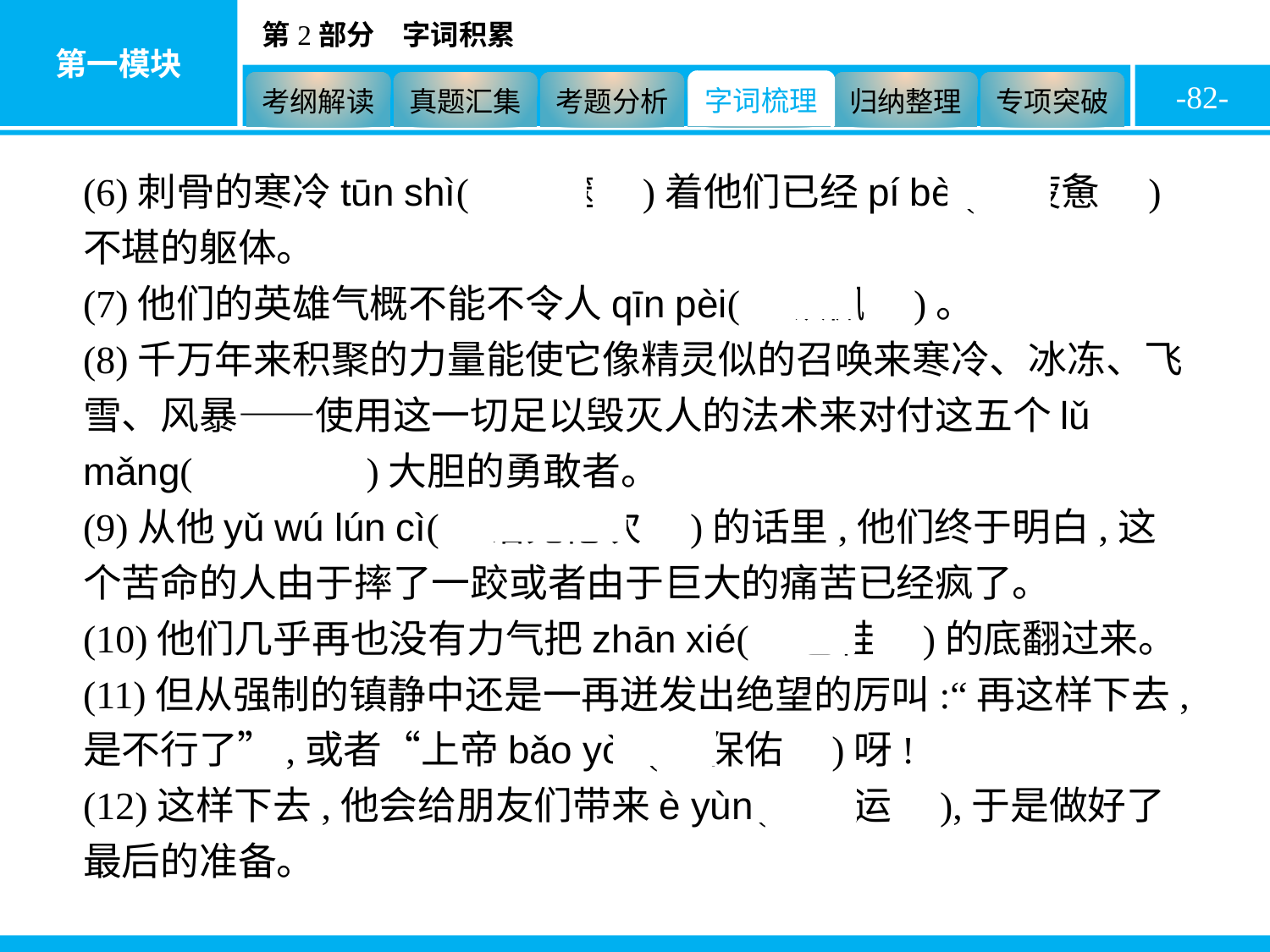

-82-
(6)刺骨的寒冷tūn shì(　吞噬　)着他们已经pí bèi(　疲惫　)不堪的躯体。
(7)他们的英雄气概不能不令人qīn pèi(　钦佩　)。
(8)千万年来积聚的力量能使它像精灵似的召唤来寒冷、冰冻、飞雪、风暴——使用这一切足以毁灭人的法术来对付这五个lǔ mǎng(　鲁莽　)大胆的勇敢者。
(9)从他yǔ wú lún cì(　语无伦次　)的话里,他们终于明白,这个苦命的人由于摔了一跤或者由于巨大的痛苦已经疯了。
(10)他们几乎再也没有力气把zhān xié(　毡鞋　)的底翻过来。
(11)但从强制的镇静中还是一再迸发出绝望的厉叫:“再这样下去,是不行了”,或者“上帝bǎo yòu(　保佑　)呀!
(12)这样下去,他会给朋友们带来è yùn(　厄运　),于是做好了最后的准备。